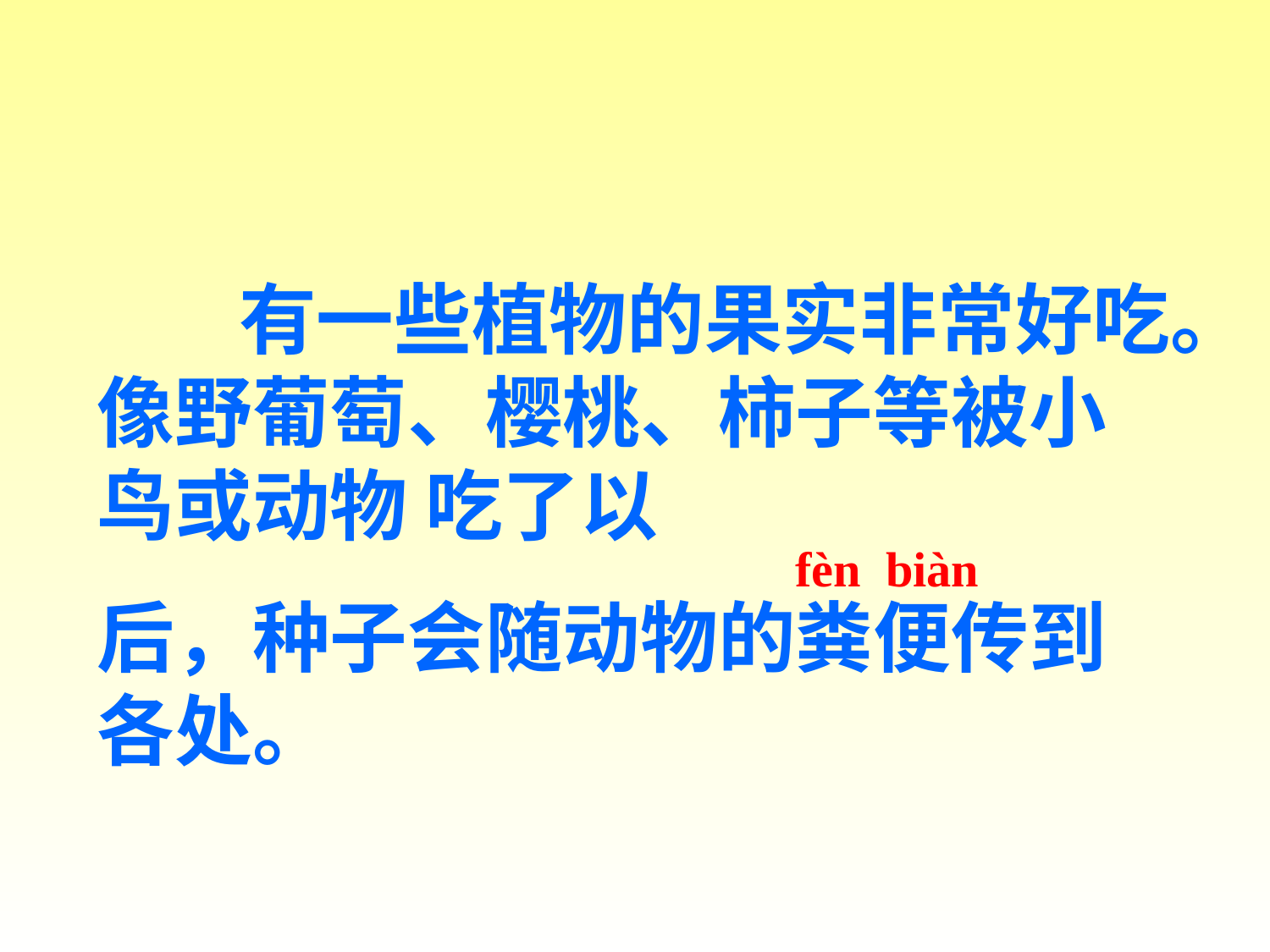

有一些植物的果实非常好吃。像野葡萄、樱桃、柿子等被小鸟或动物 吃了以
后，种子会随动物的粪便传到各处。
fèn  biàn